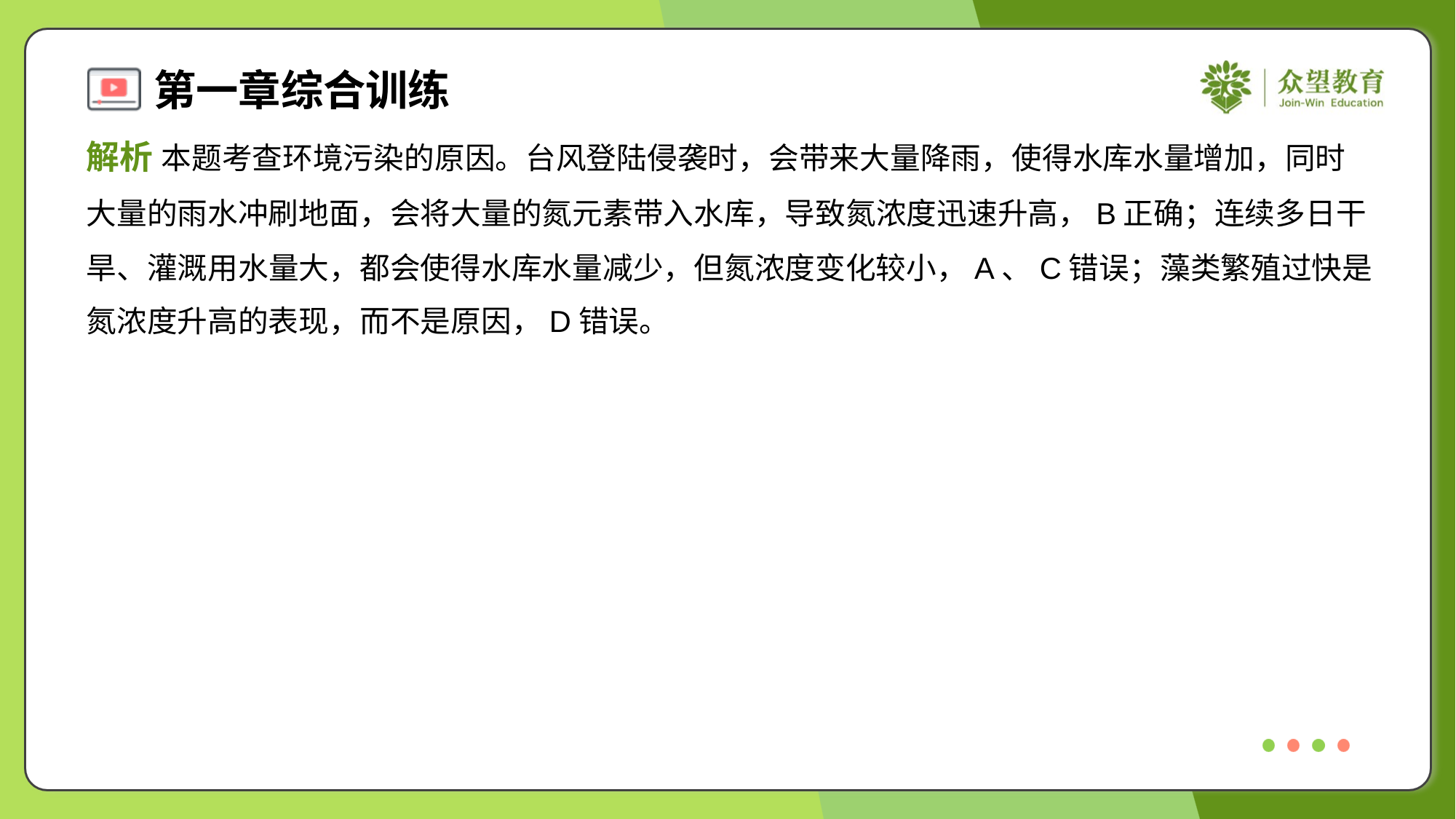

解析 本题考查环境污染的原因。台风登陆侵袭时，会带来大量降雨，使得水库水量增加，同时
大量的雨水冲刷地面，会将大量的氮元素带入水库，导致氮浓度迅速升高，B正确；连续多日干
旱、灌溉用水量大，都会使得水库水量减少，但氮浓度变化较小，A、C错误；藻类繁殖过快是
氮浓度升高的表现，而不是原因，D错误。